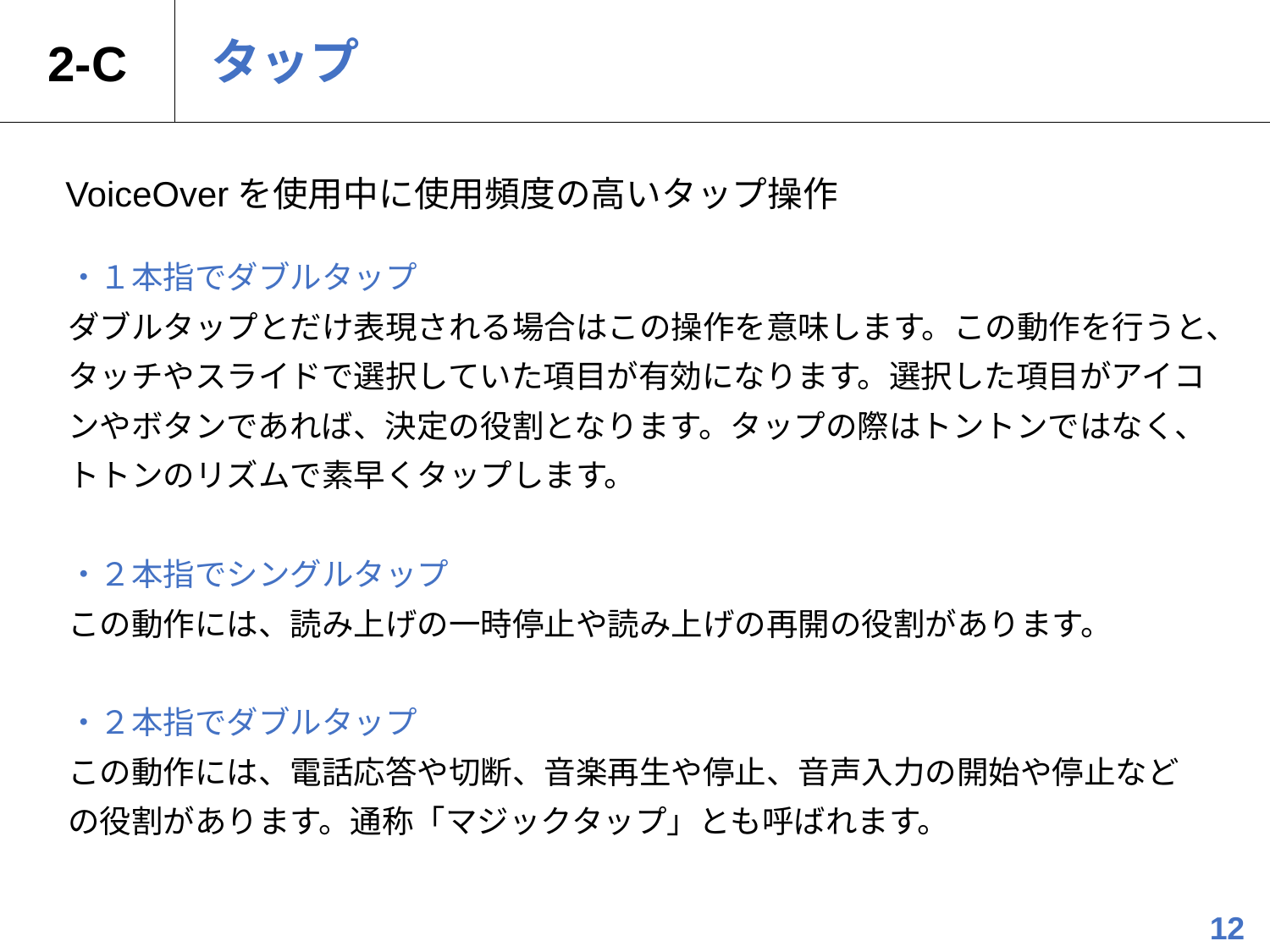

# 2-C
タップ
VoiceOverを使用中に使用頻度の高いタップ操作
・１本指でダブルタップ
ダブルタップとだけ表現される場合はこの操作を意味します。この動作を行うと、タッチやスライドで選択していた項目が有効になります。選択した項目がアイコンやボタンであれば、決定の役割となります。タップの際はトントンではなく、トトンのリズムで素早くタップします。

・２本指でシングルタップ
この動作には、読み上げの一時停止や読み上げの再開の役割があります。​

・２本指でダブルタップ
この動作には、電話応答や切断、音楽再生や停止、音声入力の開始や停止などの役割があります。通称「マジックタップ」とも呼ばれます。​
12